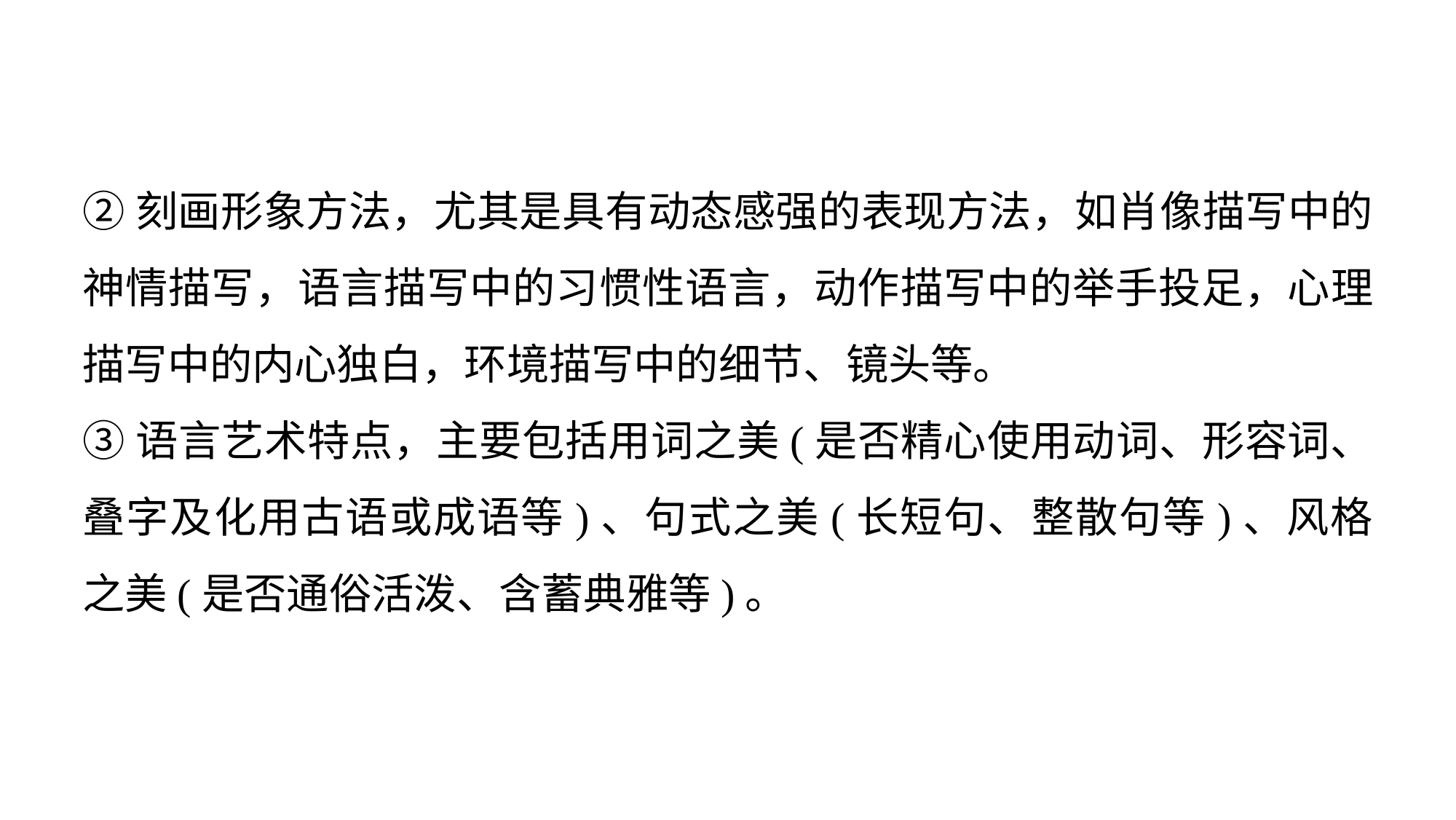

②刻画形象方法，尤其是具有动态感强的表现方法，如肖像描写中的神情描写，语言描写中的习惯性语言，动作描写中的举手投足，心理描写中的内心独白，环境描写中的细节、镜头等。
③语言艺术特点，主要包括用词之美(是否精心使用动词、形容词、 叠字及化用古语或成语等)、句式之美(长短句、整散句等)、风格之美(是否通俗活泼、含蓄典雅等)。